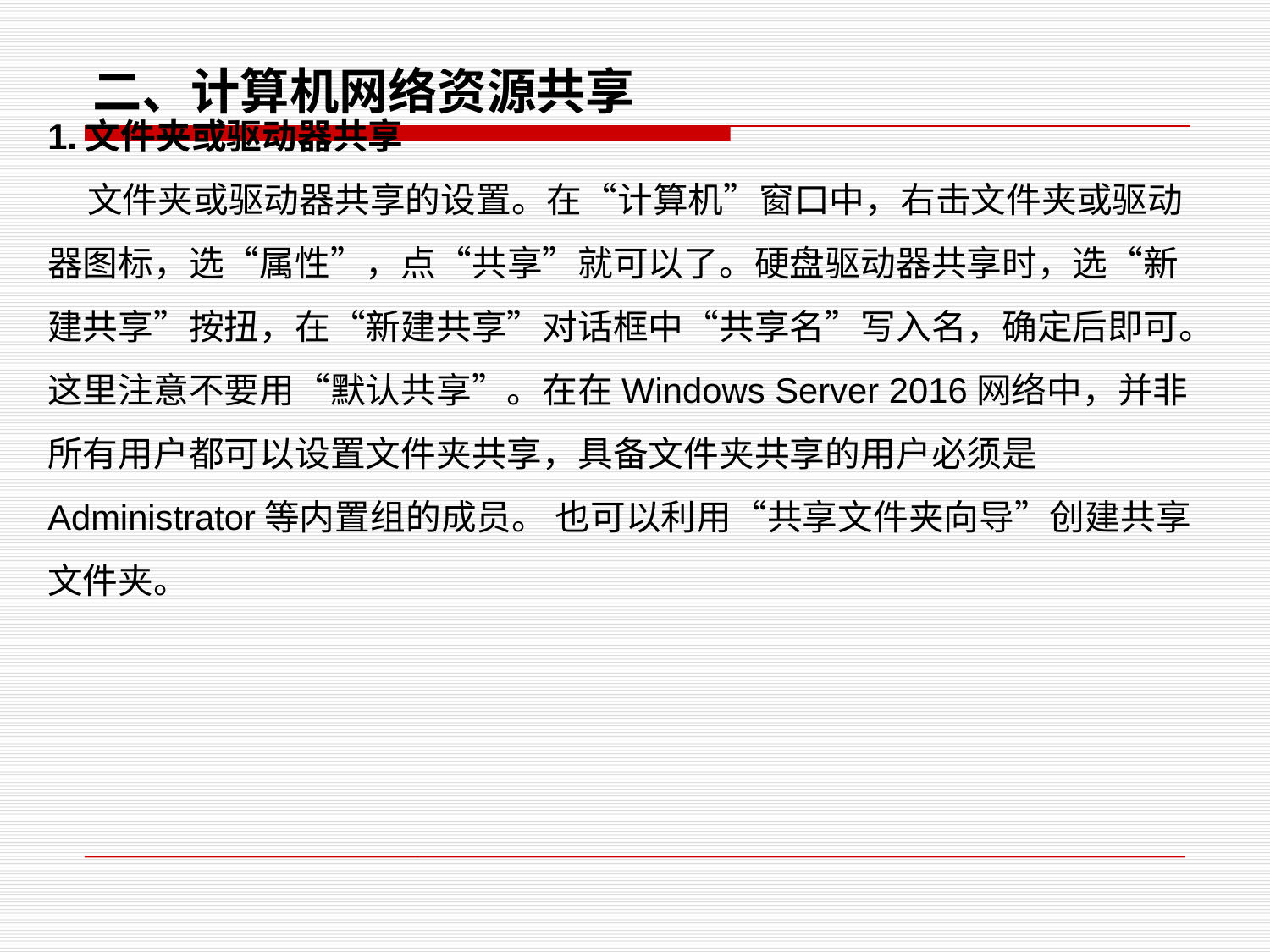

二、计算机网络资源共享
1.文件夹或驱动器共享
    文件夹或驱动器共享的设置。在“计算机”窗口中，右击文件夹或驱动器图标，选“属性”，点“共享”就可以了。硬盘驱动器共享时，选“新建共享”按扭，在“新建共享”对话框中“共享名”写入名，确定后即可。这里注意不要用“默认共享”。在在Windows Server 2016网络中，并非所有用户都可以设置文件夹共享，具备文件夹共享的用户必须是Administrator等内置组的成员。 也可以利用“共享文件夹向导”创建共享文件夹。
33